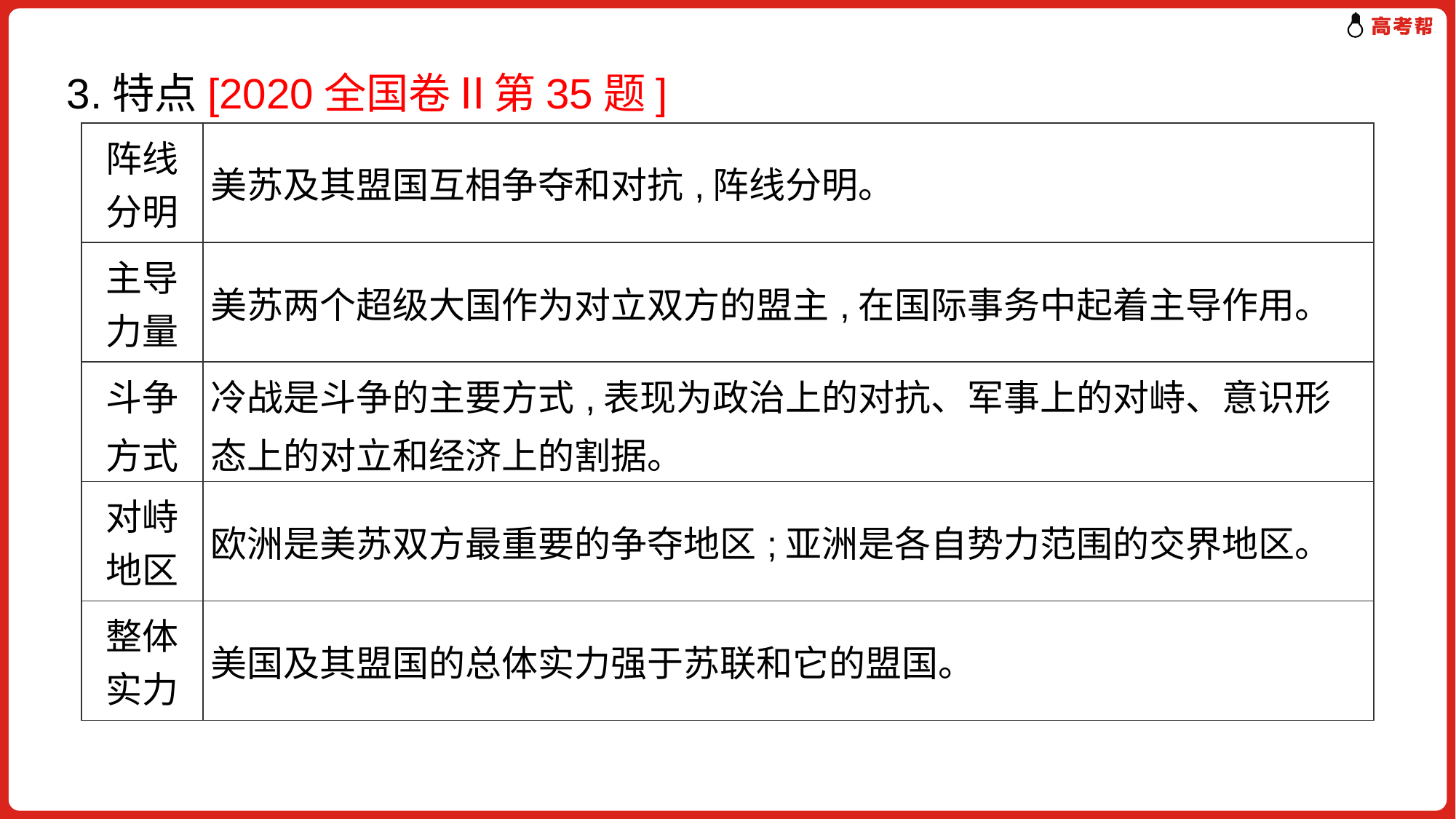

3.特点[2020全国卷Ⅱ第35题]
| 阵线 分明 | 美苏及其盟国互相争夺和对抗,阵线分明。 |
| --- | --- |
| 主导 力量 | 美苏两个超级大国作为对立双方的盟主,在国际事务中起着主导作用。 |
| 斗争 方式 | 冷战是斗争的主要方式,表现为政治上的对抗、军事上的对峙、意识形态上的对立和经济上的割据。 |
| 对峙 地区 | 欧洲是美苏双方最重要的争夺地区;亚洲是各自势力范围的交界地区。 |
| 整体 实力 | 美国及其盟国的总体实力强于苏联和它的盟国。 |